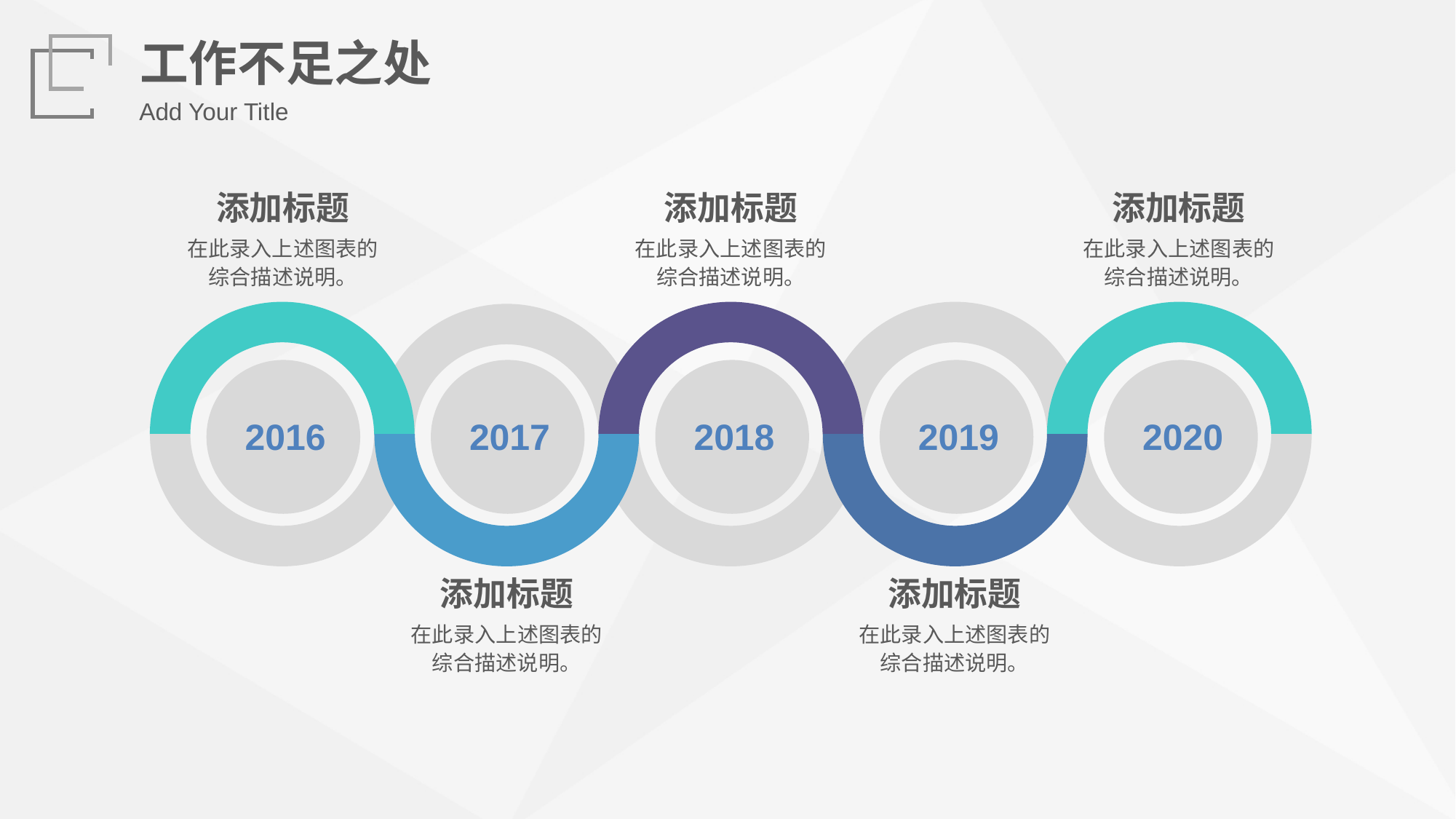

工作不足之处

Add Your Title
添加标题
添加标题
添加标题
在此录入上述图表的综合描述说明。
在此录入上述图表的综合描述说明。
在此录入上述图表的综合描述说明。

2016
2017
2018
2019
2020
添加标题
添加标题
在此录入上述图表的综合描述说明。
在此录入上述图表的综合描述说明。